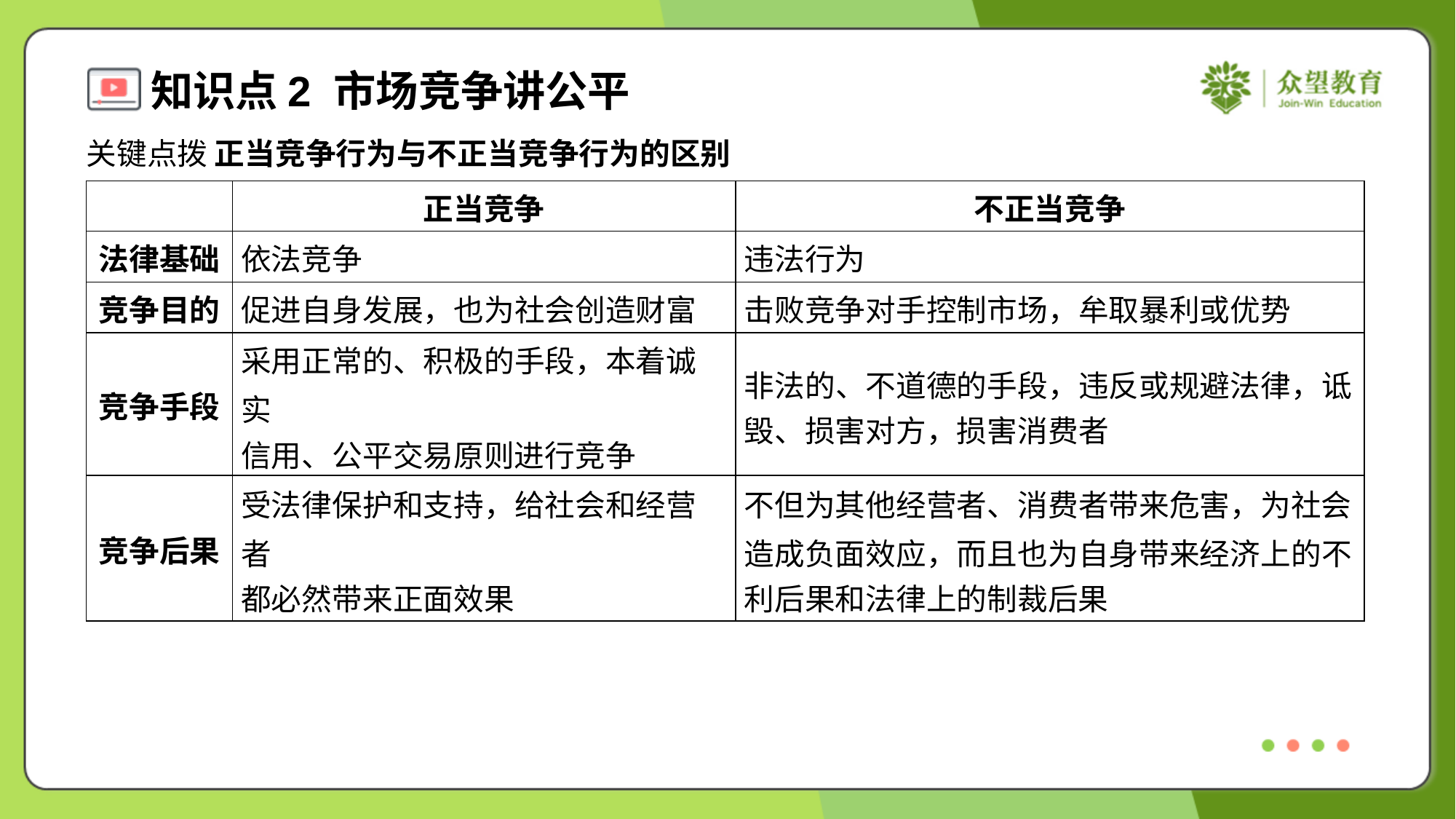

关键点拨 正当竞争行为与不正当竞争行为的区别
|  | 正当竞争 | 不正当竞争 |
| --- | --- | --- |
| 法律基础 | 依法竞争 | 违法行为 |
| 竞争目的 | 促进自身发展，也为社会创造财富 | 击败竞争对手控制市场，牟取暴利或优势 |
| 竞争手段 | 采用正常的、积极的手段，本着诚实 信用、公平交易原则进行竞争 | 非法的、不道德的手段，违反或规避法律，诋 毁、损害对方，损害消费者 |
| 竞争后果 | 受法律保护和支持，给社会和经营者 都必然带来正面效果 | 不但为其他经营者、消费者带来危害，为社会 造成负面效应，而且也为自身带来经济上的不 利后果和法律上的制裁后果 |